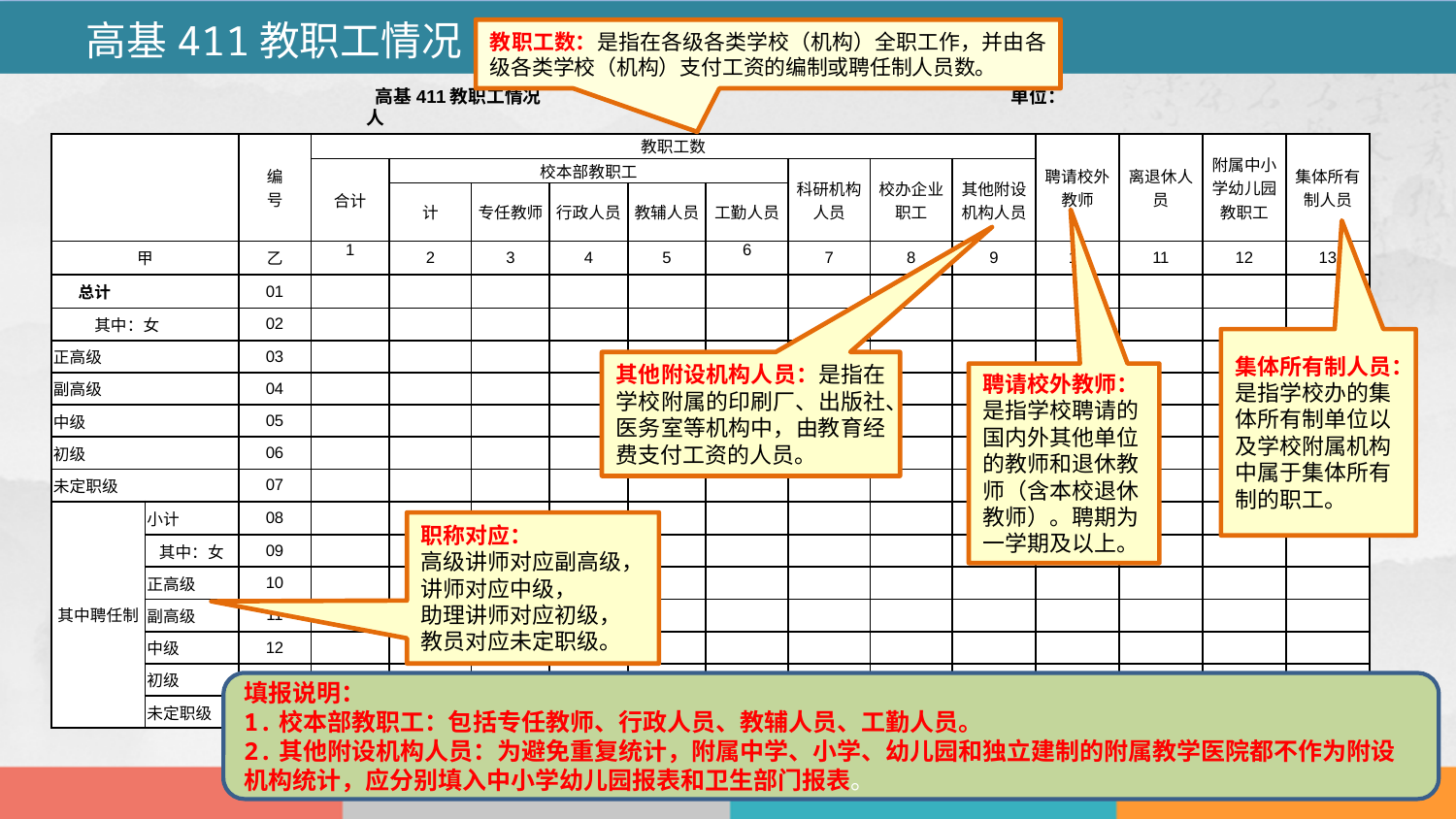

高基411教职工情况
教职工数：是指在各级各类学校（机构）全职工作，并由各级各类学校（机构）支付工资的编制或聘任制人员数。
高基411教职工情况                                                                                                                  单位：人
|  |  | 编 号 | 教职工数 |  |  |  |  |  |  |  |  | 聘请校外教师 | 离退休人员 | 附属中小学幼儿园教职工 | 集体所有制人员 |
| --- | --- | --- | --- | --- | --- | --- | --- | --- | --- | --- | --- | --- | --- | --- | --- |
|  |  |  | 合计 | 校本部教职工 |  |  |  |  | 科研机构人员 | 校办企业职工 | 其他附设机构人员 |  |  |  |  |
|  |  |  |  | 计 | 专任教师 | 行政人员 | 教辅人员 | 工勤人员 |  |  |  |  |  |  |  |
| 甲 |  | 乙 | 1 | 2 | 3 | 4 | 5 | 6 | 7 | 8 | 9 | 10 | 11 | 12 | 13 |
| 总计 |  | 01 |  |  |  |  |  |  |  |  |  |  |  |  |  |
| 其中：女 |  | 02 |  |  |  |  |  |  |  |  |  |  |  |  |  |
| 正高级 |  | 03 |  |  |  |  |  |  |  |  |  |  |  |  |  |
| 副高级 |  | 04 |  |  |  |  |  |  |  |  |  |  |  |  |  |
| 中级 |  | 05 |  |  |  |  |  |  |  |  |  |  |  |  |  |
| 初级 |  | 06 |  |  |  |  |  |  |  |  |  |  |  |  |  |
| 未定职级 |  | 07 |  |  |  |  |  |  |  |  |  |  |  |  |  |
| 其中聘任制 | 小计 | 08 |  |  |  |  |  |  |  |  |  |  |  |  |  |
|  | 其中：女 | 09 |  |  |  |  |  |  |  |  |  |  |  |  |  |
|  | 正高级 | 10 |  |  |  |  |  |  |  |  |  |  |  |  |  |
|  | 副高级 | 11 |  |  |  |  |  |  |  |  |  |  |  |  |  |
|  | 中级 | 12 |  |  |  |  |  |  |  |  |  |  |  |  |  |
|  | 初级 | 13 |  |  |  |  |  |  |  |  |  |  |  |  |  |
|  | 未定职级 | 14 |  |  |  |  |  |  |  |  |  |  |  |  |  |
集体所有制人员：是指学校办的集体所有制单位以及学校附属机构中属于集体所有制的职工。
其他附设机构人员：是指在学校附属的印刷厂、出版社、医务室等机构中，由教育经费支付工资的人员。
聘请校外教师：是指学校聘请的国内外其他单位的教师和退休教师（含本校退休教师）。聘期为一学期及以上。
职称对应：
高级讲师对应副高级，讲师对应中级，
助理讲师对应初级，
教员对应未定职级。
填报说明：
1.校本部教职工：包括专任教师、行政人员、教辅人员、工勤人员。
2.其他附设机构人员：为避免重复统计，附属中学、小学、幼儿园和独立建制的附属教学医院都不作为附设机构统计，应分别填入中小学幼儿园报表和卫生部门报表。